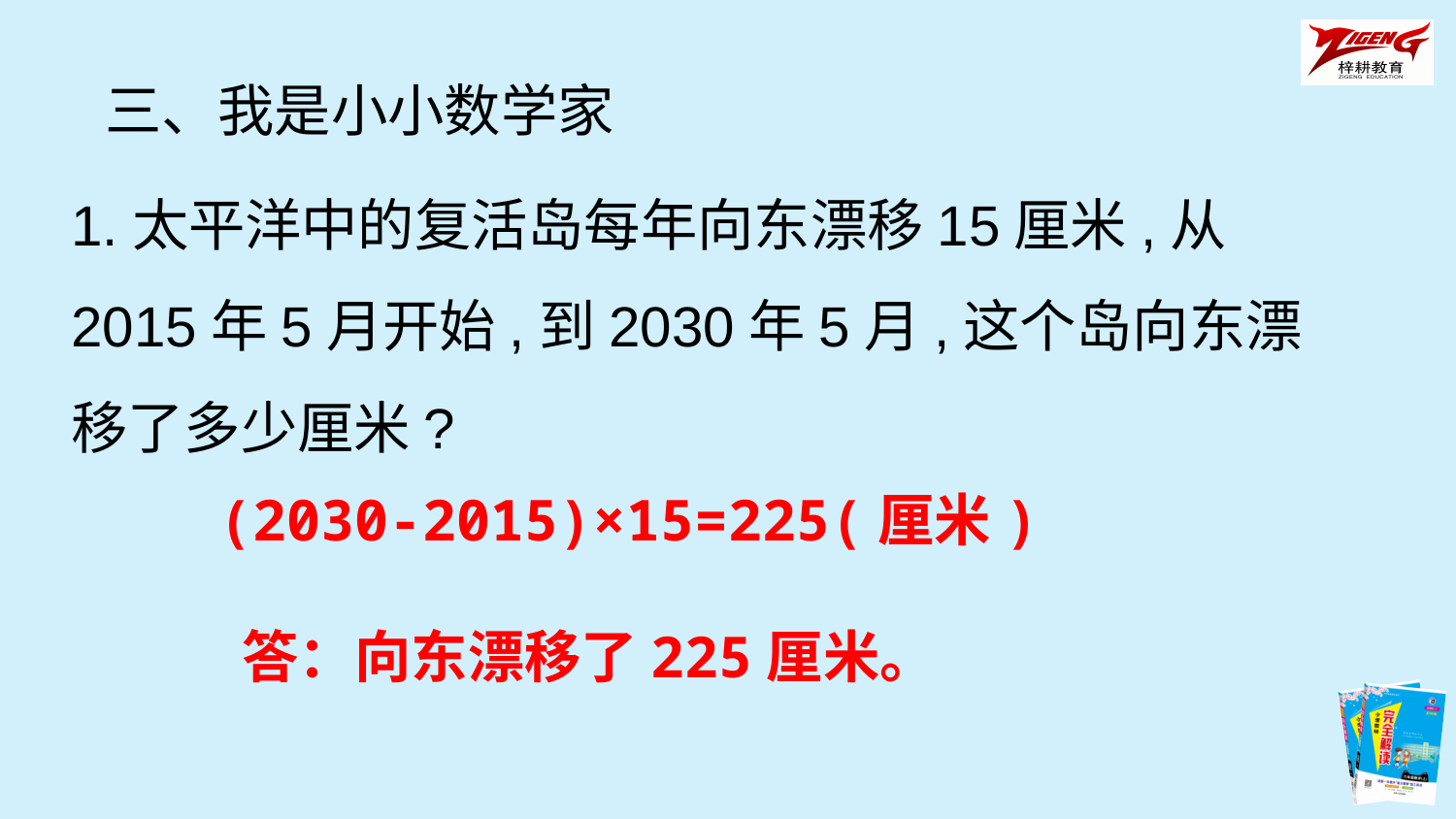

三、我是小小数学家
1.太平洋中的复活岛每年向东漂移15厘米,从2015年5月开始,到2030年5月,这个岛向东漂移了多少厘米?
(2030-2015)×15=225(厘米)
答：向东漂移了225厘米。